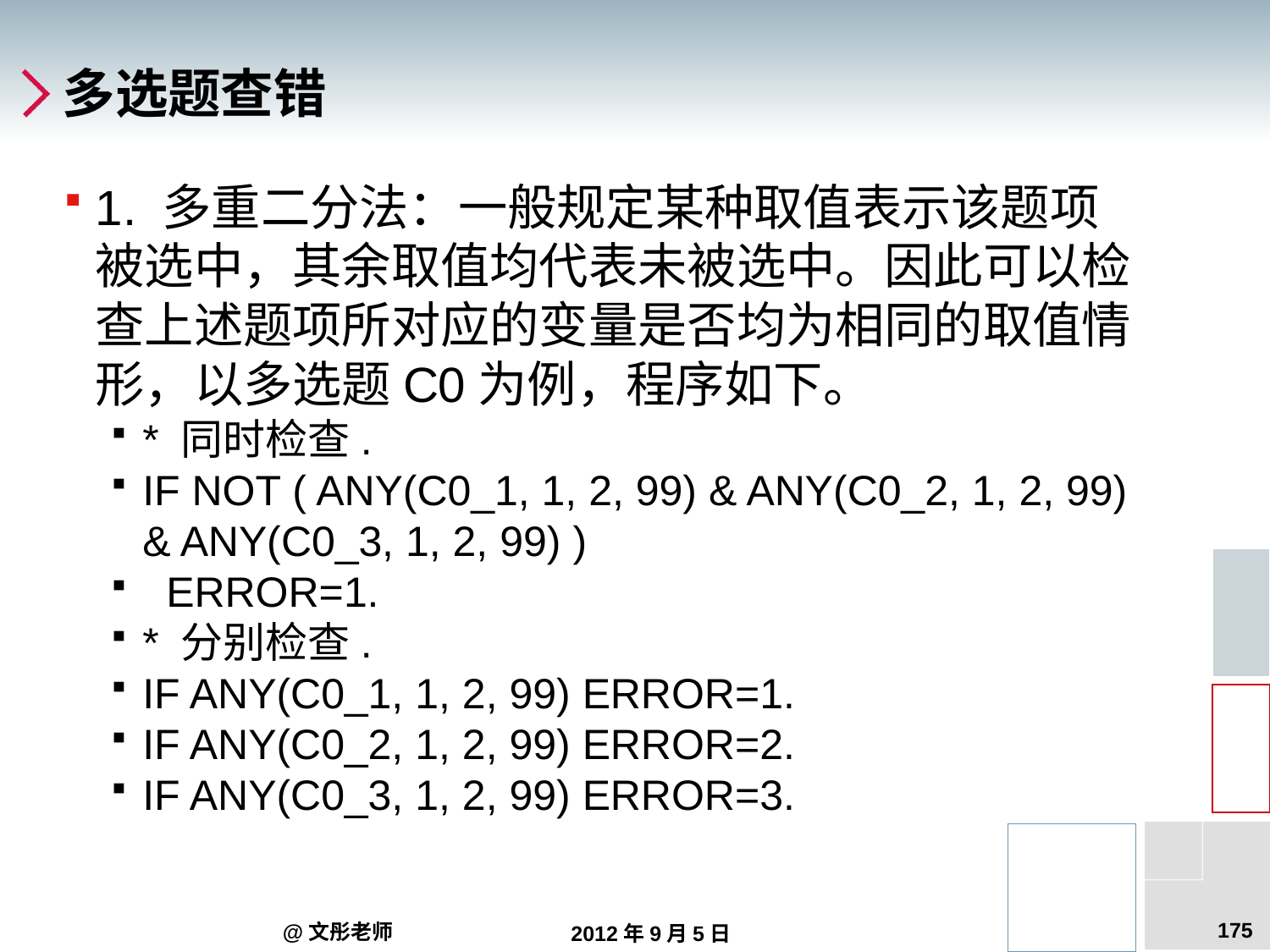

# 多选题查错
1. 多重二分法：一般规定某种取值表示该题项被选中，其余取值均代表未被选中。因此可以检查上述题项所对应的变量是否均为相同的取值情形，以多选题C0为例，程序如下。
* 同时检查.
IF NOT ( ANY(C0_1, 1, 2, 99) & ANY(C0_2, 1, 2, 99) & ANY(C0_3, 1, 2, 99) )
  ERROR=1.
* 分别检查.
IF ANY(C0_1, 1, 2, 99) ERROR=1.
IF ANY(C0_2, 1, 2, 99) ERROR=2.
IF ANY(C0_3, 1, 2, 99) ERROR=3.

175
@文彤老师

2012年9月5日